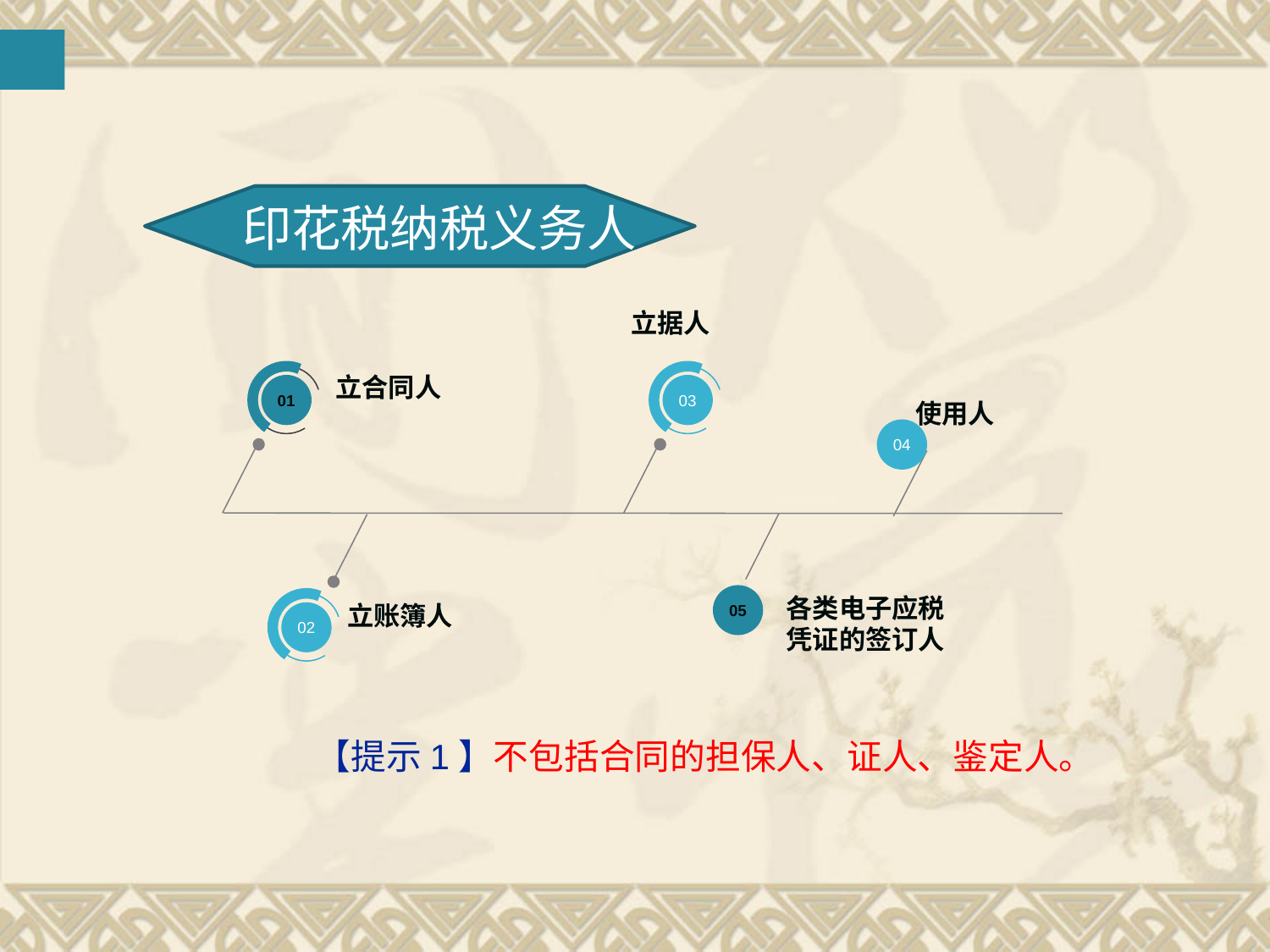

印花税纳税义务人

立据人

立合同人
01
03
使用人

04

05
各类电子应税凭证的签订人

立账簿人
02
【提示1】不包括合同的担保人、证人、鉴定人。